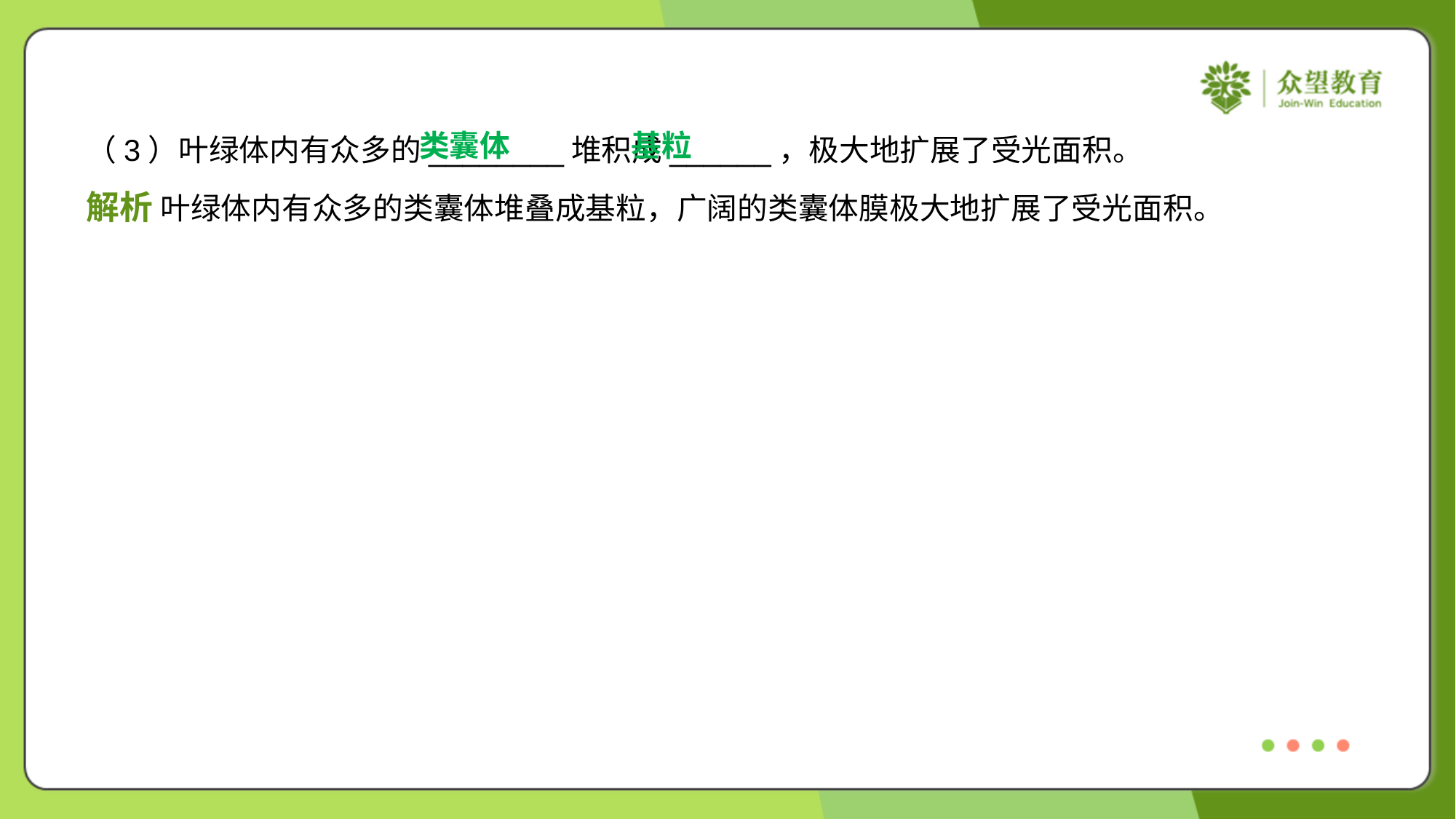

类囊体
基粒
（3）叶绿体内有众多的________堆积成______，极大地扩展了受光面积。
解析 叶绿体内有众多的类囊体堆叠成基粒，广阔的类囊体膜极大地扩展了受光面积。